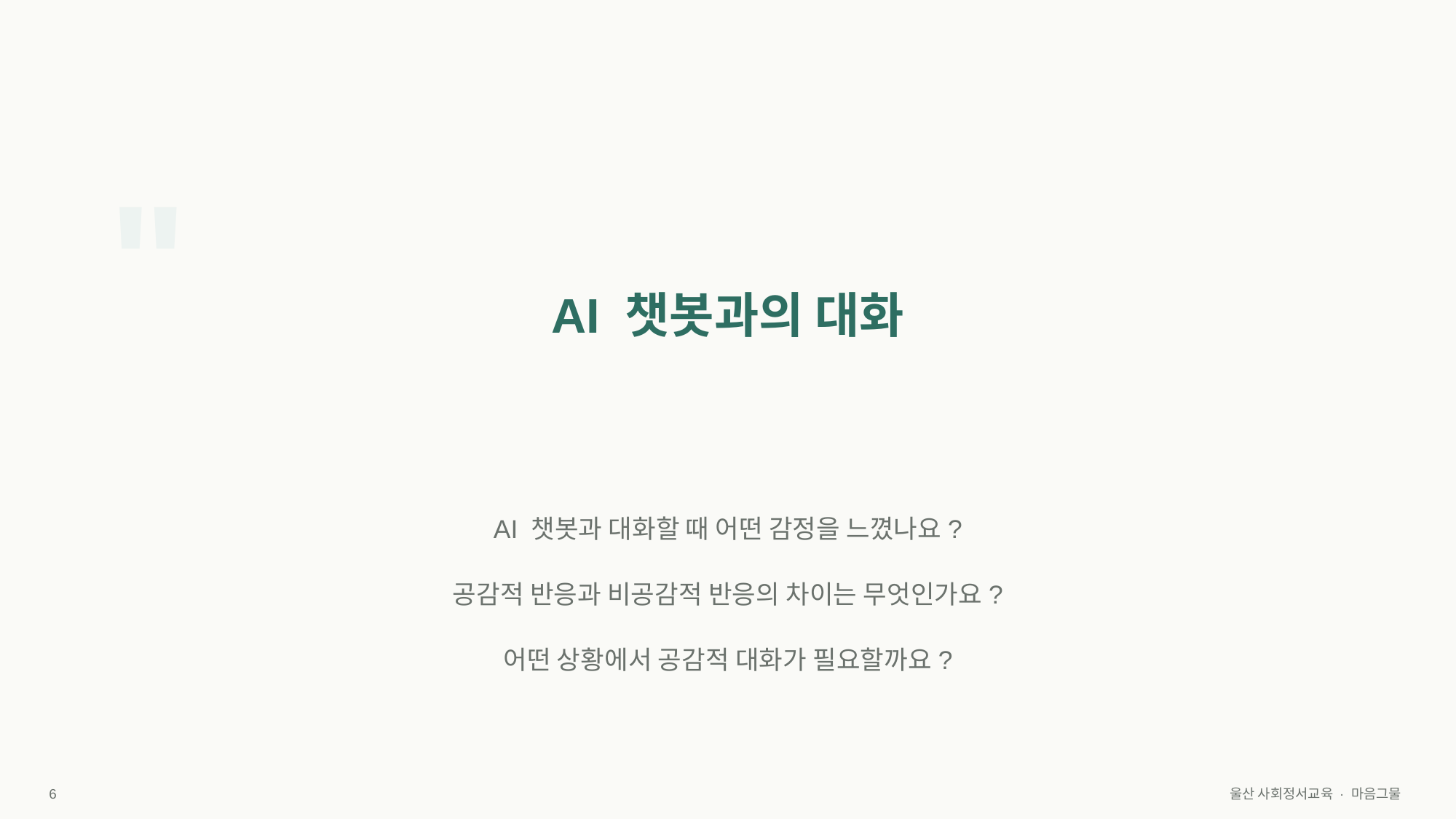

"
AI 챗봇과의 대화
AI 챗봇과 대화할 때 어떤 감정을 느꼈나요?
공감적 반응과 비공감적 반응의 차이는 무엇인가요?
어떤 상황에서 공감적 대화가 필요할까요?
6
울산 사회정서교육 · 마음그물